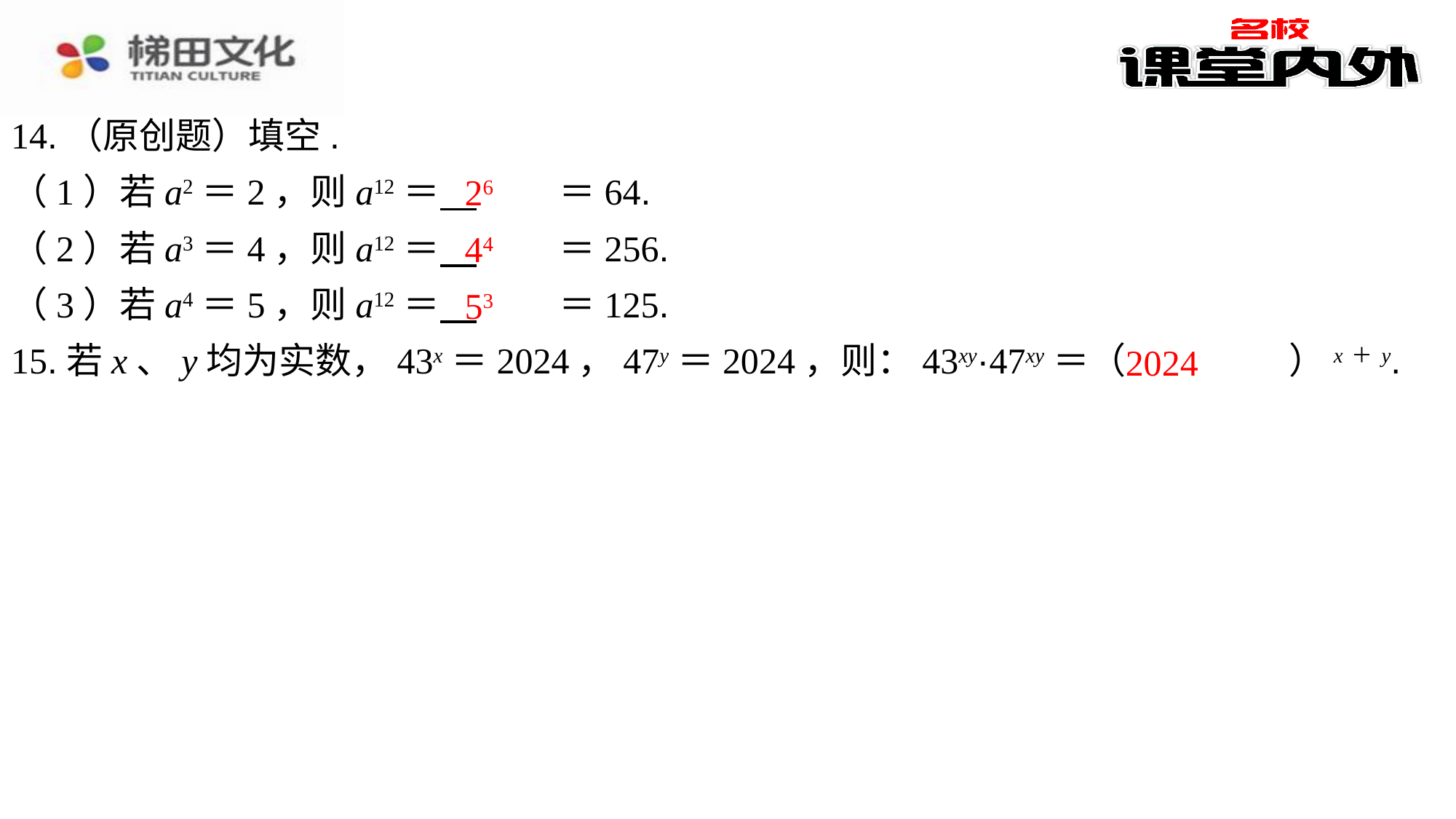

14.（原创题）填空.
（1）若a2＝2，则a12＝ 　26　⁠＝64.
（2）若a3＝4，则a12＝ 　44　⁠＝256.
（3）若a4＝5，则a12＝ 　53　⁠＝125.
15.若x、y均为实数，43x＝2024，47y＝2024，则：43xy·47xy＝（　2024　）x＋y.
26
44
53
2024